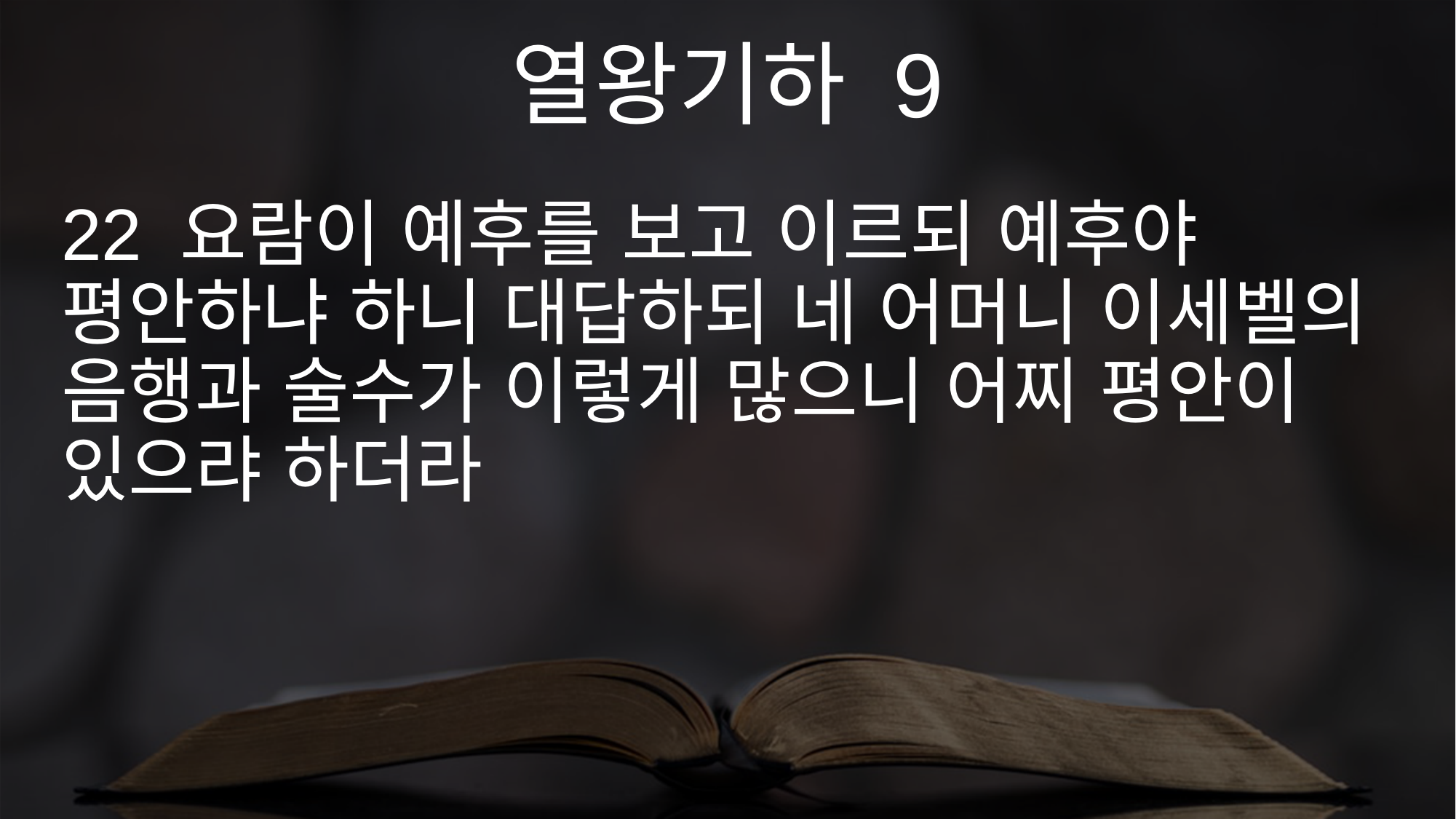

열왕기하 9
22 요람이 예후를 보고 이르되 예후야 평안하냐 하니 대답하되 네 어머니 이세벨의 음행과 술수가 이렇게 많으니 어찌 평안이 있으랴 하더라